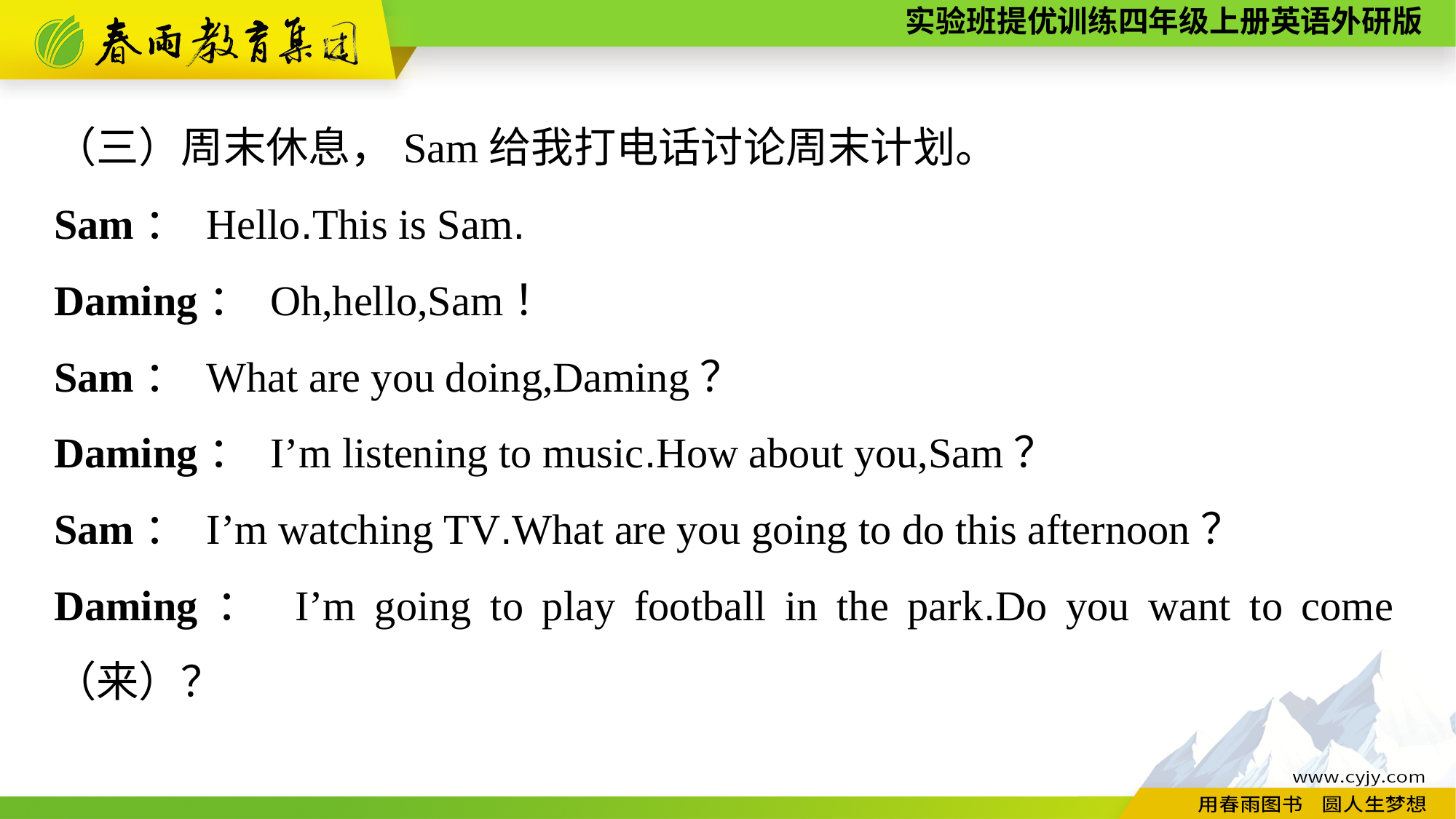

（三）周末休息，Sam给我打电话讨论周末计划。
Sam： Hello.This is Sam.
Daming： Oh,hello,Sam！
Sam： What are you doing,Daming？
Daming： I’m listening to music.How about you,Sam？
Sam： I’m watching TV.What are you going to do this afternoon？
Daming： I’m going to play football in the park.Do you want to come（来）？